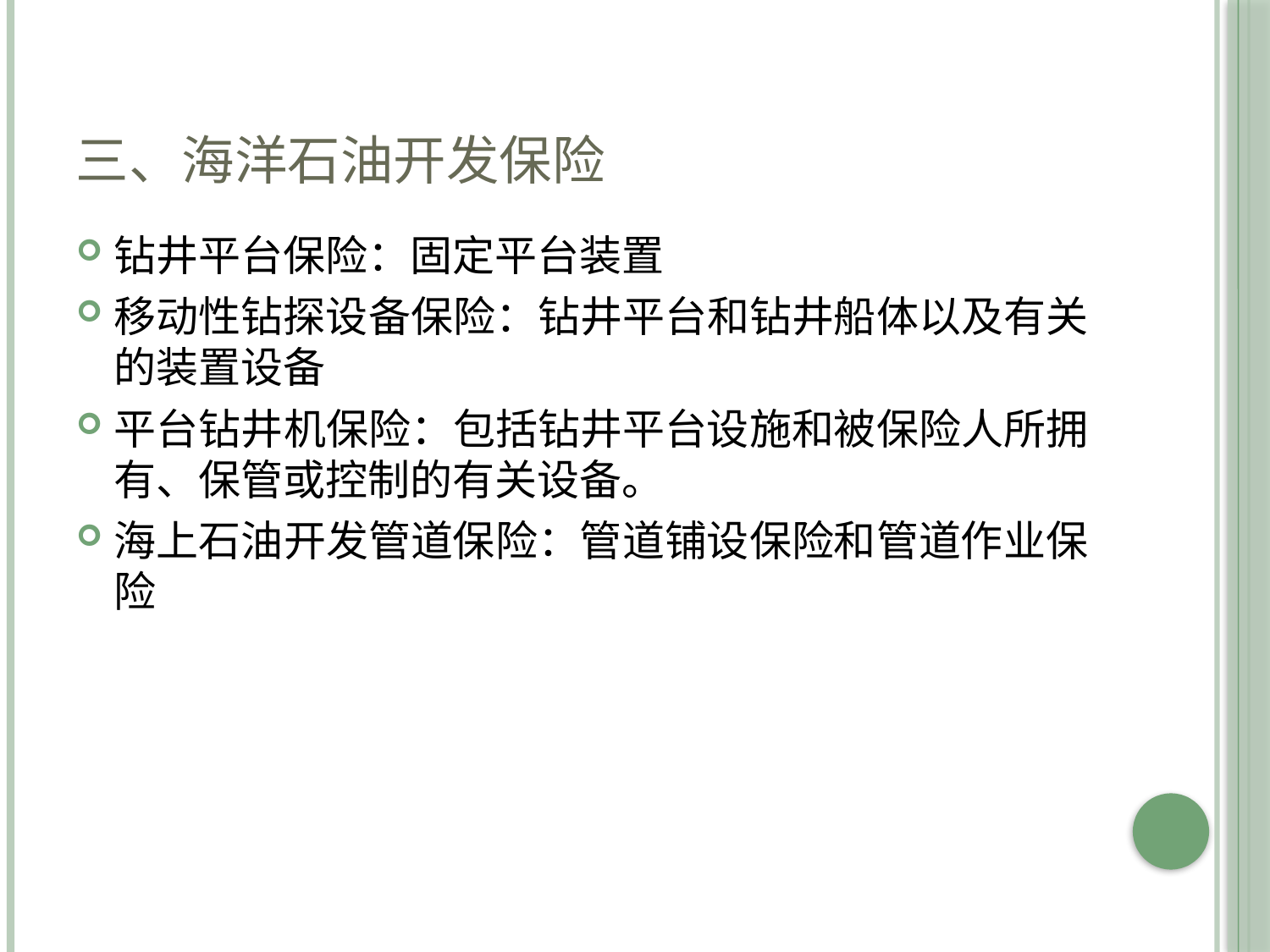

# 三、海洋石油开发保险
钻井平台保险：固定平台装置
移动性钻探设备保险：钻井平台和钻井船体以及有关的装置设备
平台钻井机保险：包括钻井平台设施和被保险人所拥有、保管或控制的有关设备。
海上石油开发管道保险：管道铺设保险和管道作业保险